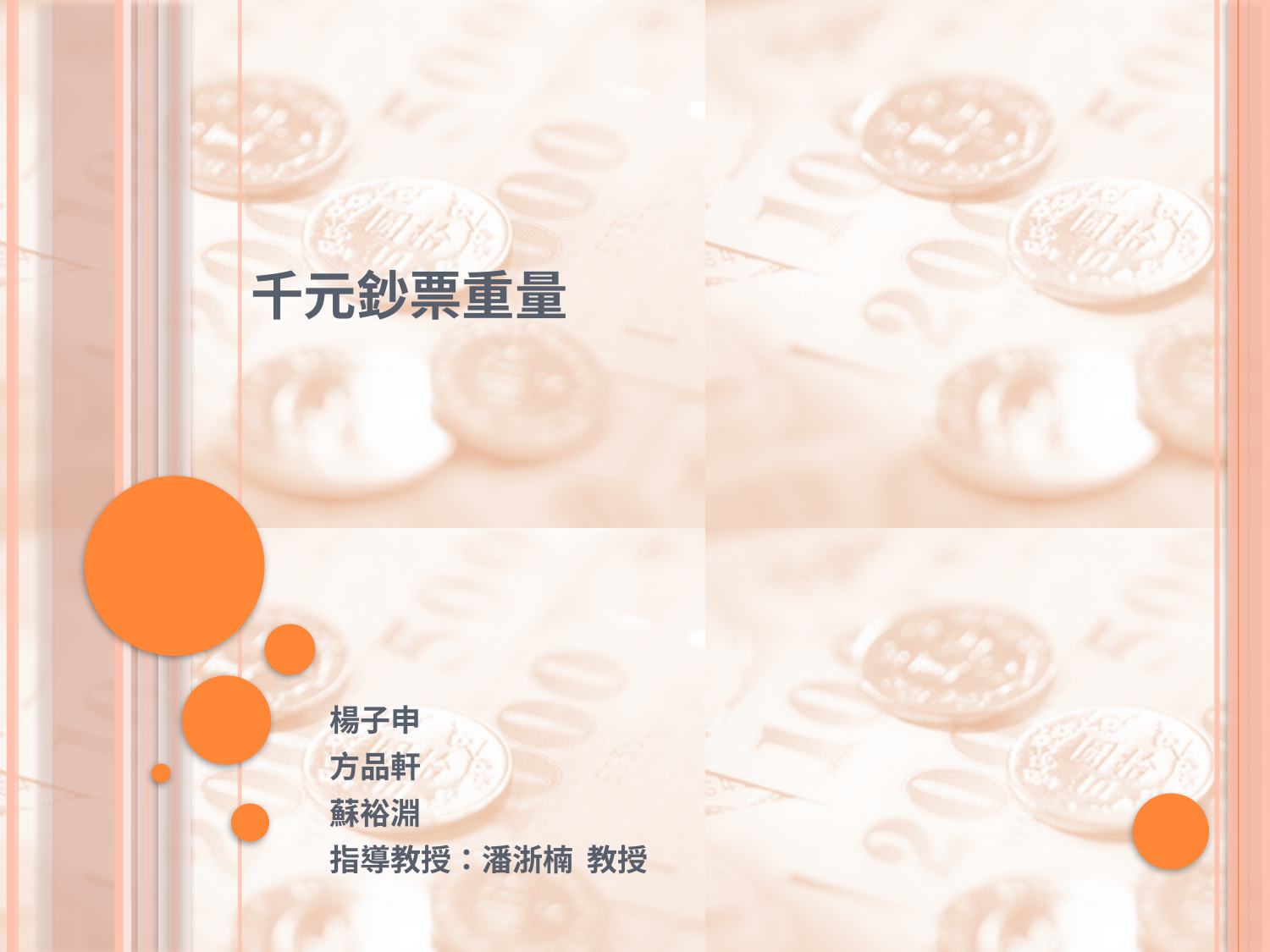

# 千元鈔票重量
楊子申
方品軒
蘇裕淵
指導教授：潘浙楠  教授